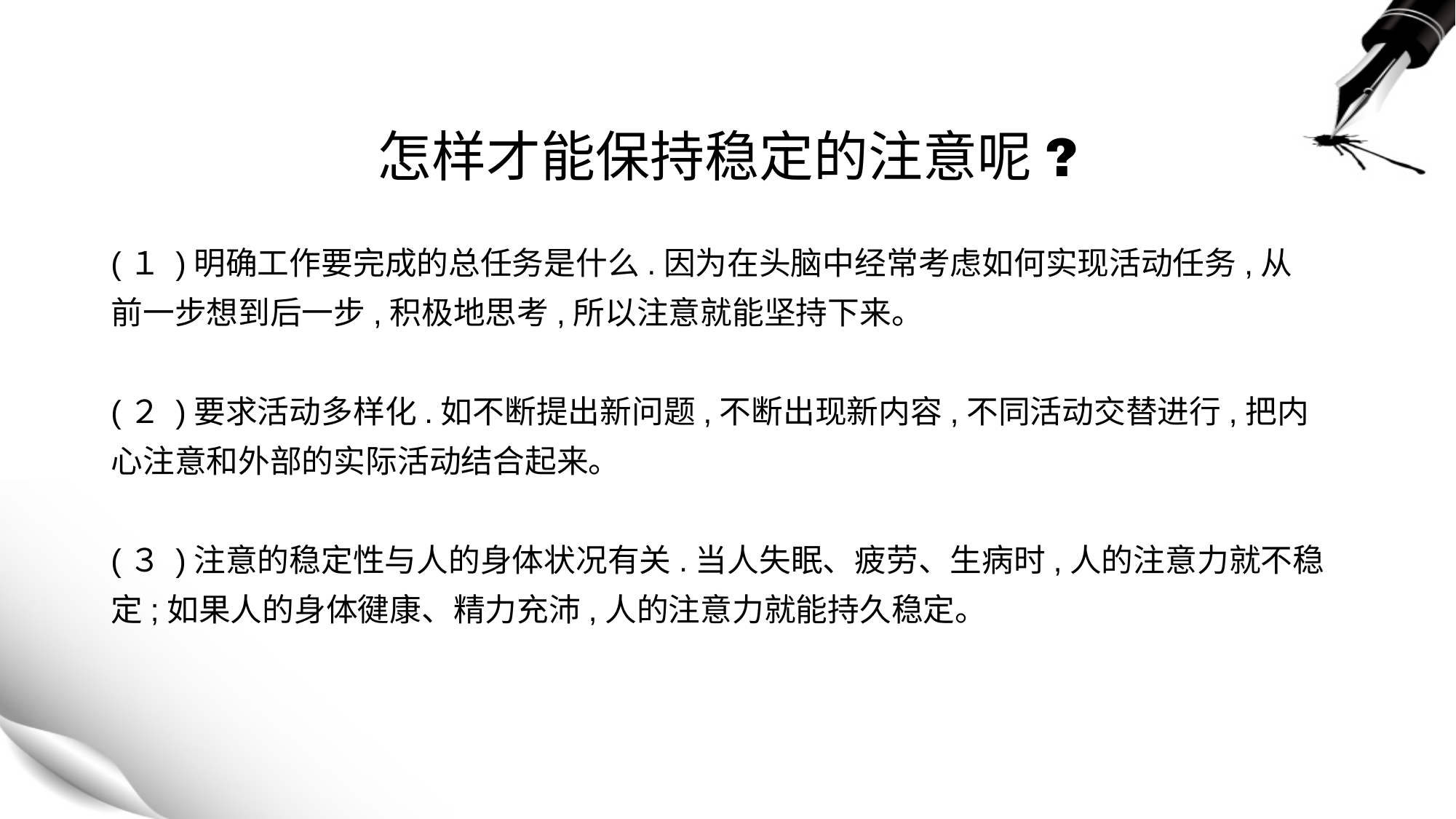

# 怎样才能保持稳定的注意呢?
(１ )明确工作要完成的总任务是什么.因为在头脑中经常考虑如何实现活动任务,从
前一步想到后一步,积极地思考,所以注意就能坚持下来。

(２ )要求活动多样化.如不断提出新问题,不断出现新内容,不同活动交替进行,把内
心注意和外部的实际活动结合起来。

(３ )注意的稳定性与人的身体状况有关.当人失眠、疲劳、生病时,人的注意力就不稳
定;如果人的身体徤康、精力充沛,人的注意力就能持久稳定。